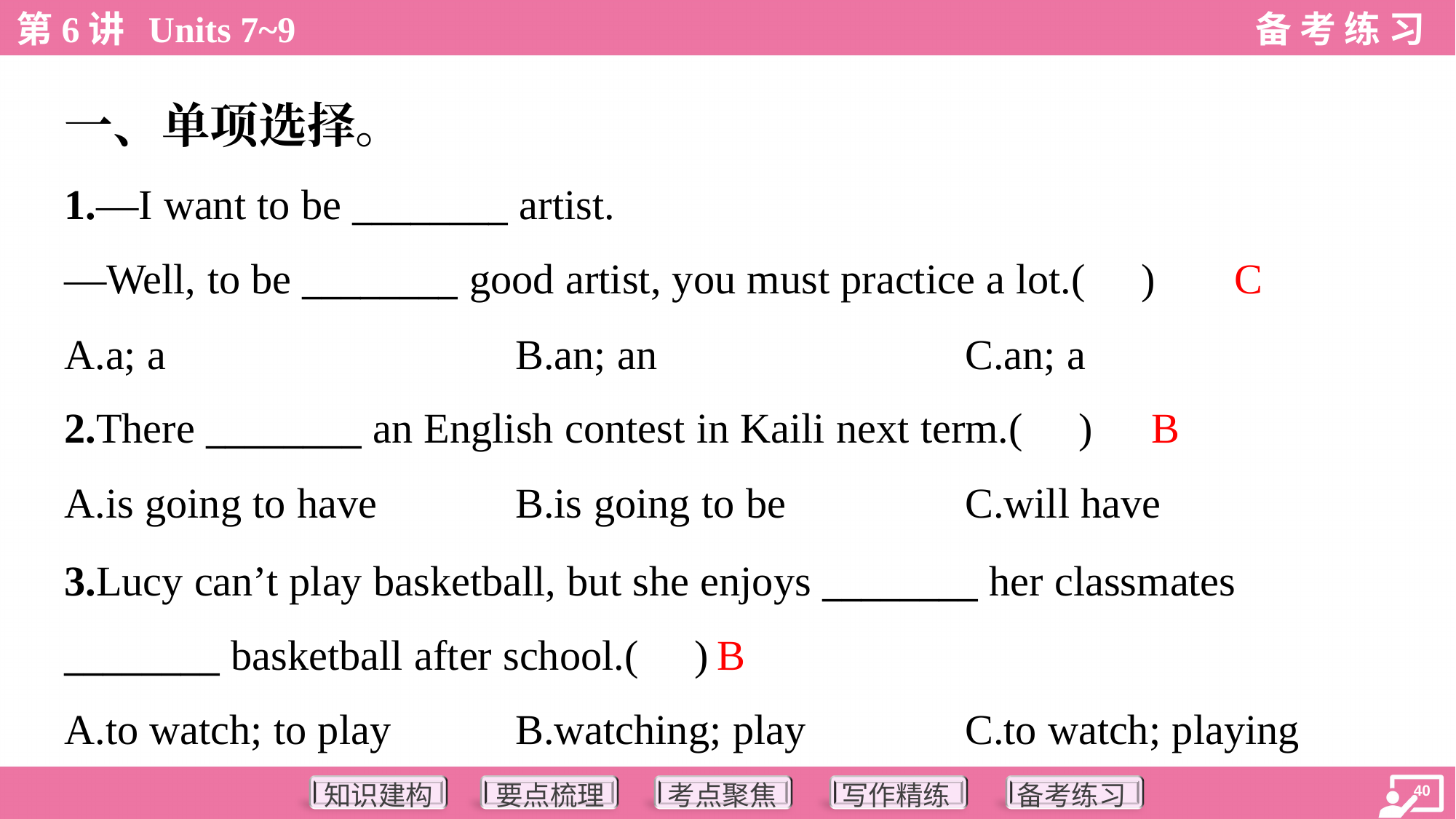

一、单项选择。
1.—I want to be ________ artist.
—Well, to be ________ good artist, you must practice a lot.(     )
C
A.a; a	B.an; an	C.an; a
B
2.There ________ an English contest in Kaili next term.(     )
A.is going to have	B.is going to be	C.will have
3.Lucy can’t play basketball, but she enjoys ________ her classmates
________ basketball after school.(     )
B
A.to watch; to play	B.watching; play	C.to watch; playing